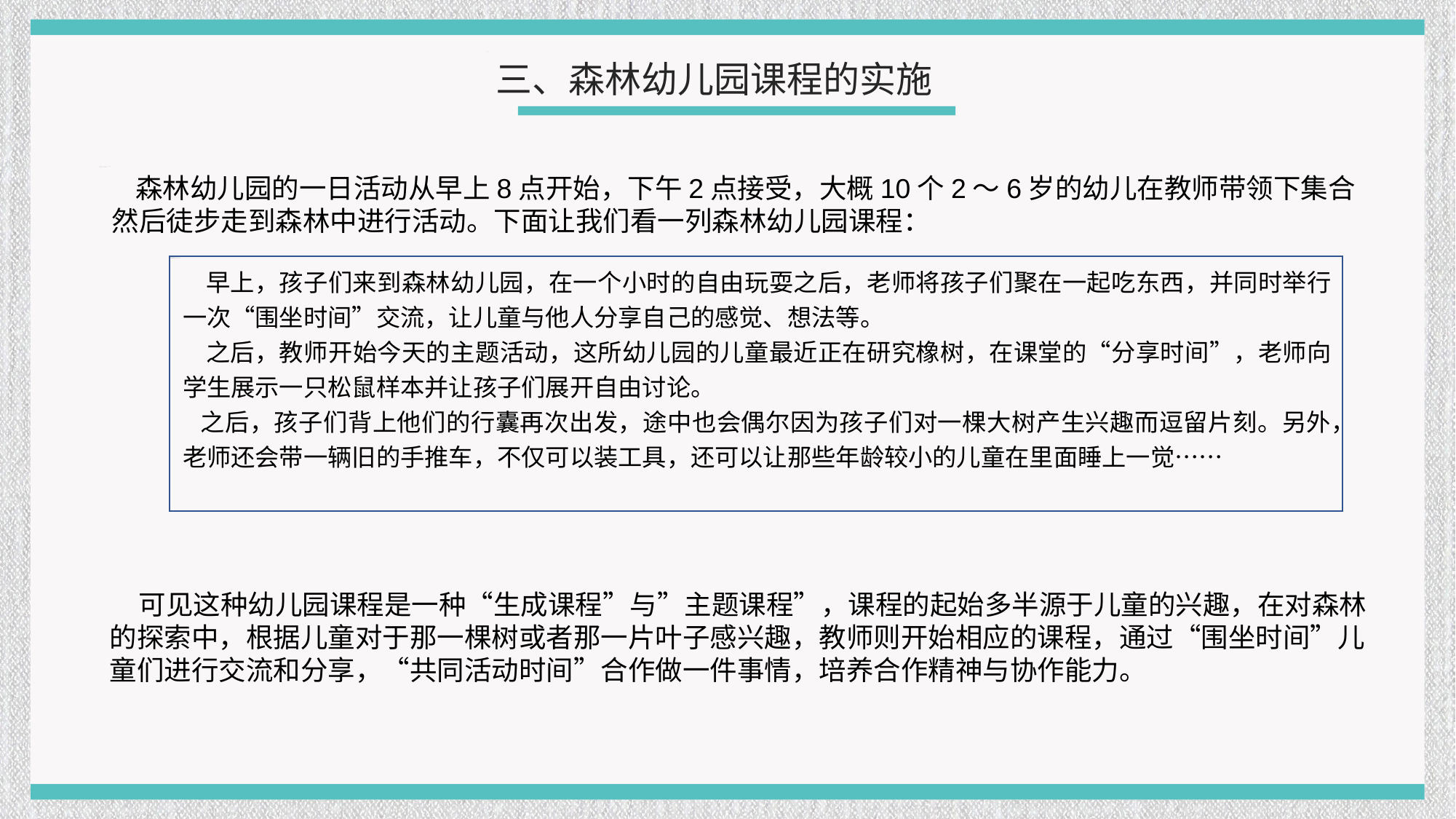

三、森林幼儿园课程的实施

   森林幼儿园的一日活动从早上8点开始，下午2点接受，大概10个2～6岁的幼儿在教师带领下集合然后徒步走到森林中进行活动。下面让我们看一列森林幼儿园课程：
   早上，孩子们来到森林幼儿园，在一个小时的自由玩耍之后，老师将孩子们聚在一起吃东西，并同时举行一次“围坐时间”交流，让儿童与他人分享自己的感觉、想法等。
   之后，教师开始今天的主题活动，这所幼儿园的儿童最近正在研究橡树，在课堂的“分享时间”，老师向学生展示一只松鼠样本并让孩子们展开自由讨论。
  之后，孩子们背上他们的行囊再次出发，途中也会偶尔因为孩子们对一棵大树产生兴趣而逗留片刻。另外，老师还会带一辆旧的手推车，不仅可以装工具，还可以让那些年龄较小的儿童在里面睡上一觉……

    可见这种幼儿园课程是一种“生成课程”与”主题课程”，课程的起始多半源于儿童的兴趣，在对森林的探索中，根据儿童对于那一棵树或者那一片叶子感兴趣，教师则开始相应的课程，通过“围坐时间”儿童们进行交流和分享，“共同活动时间”合作做一件事情，培养合作精神与协作能力。